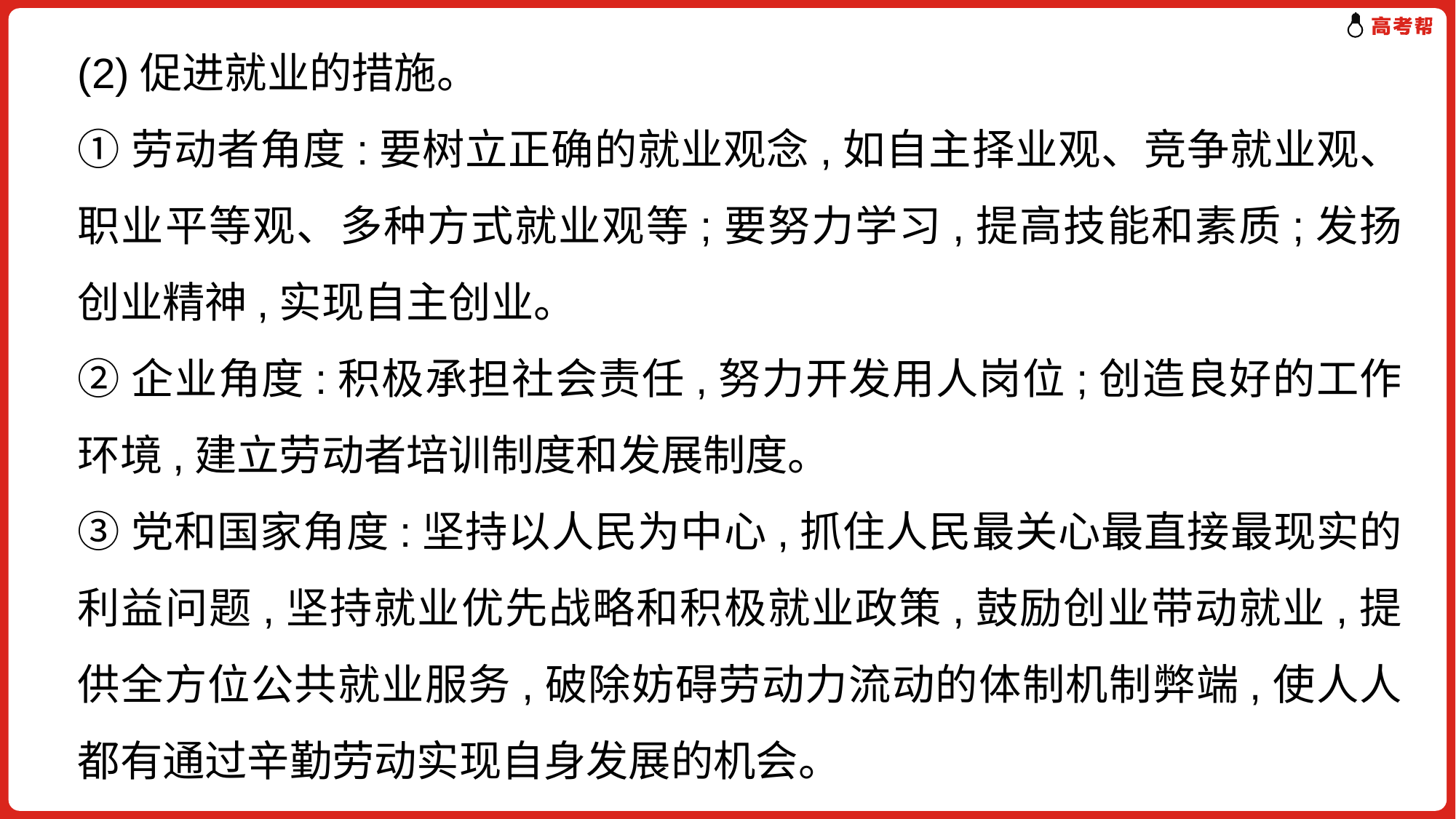

(2)促进就业的措施。
①劳动者角度:要树立正确的就业观念,如自主择业观、竞争就业观、职业平等观、多种方式就业观等;要努力学习,提高技能和素质;发扬创业精神,实现自主创业。
②企业角度:积极承担社会责任,努力开发用人岗位;创造良好的工作环境,建立劳动者培训制度和发展制度。
③党和国家角度:坚持以人民为中心,抓住人民最关心最直接最现实的利益问题,坚持就业优先战略和积极就业政策,鼓励创业带动就业,提供全方位公共就业服务,破除妨碍劳动力流动的体制机制弊端,使人人都有通过辛勤劳动实现自身发展的机会。